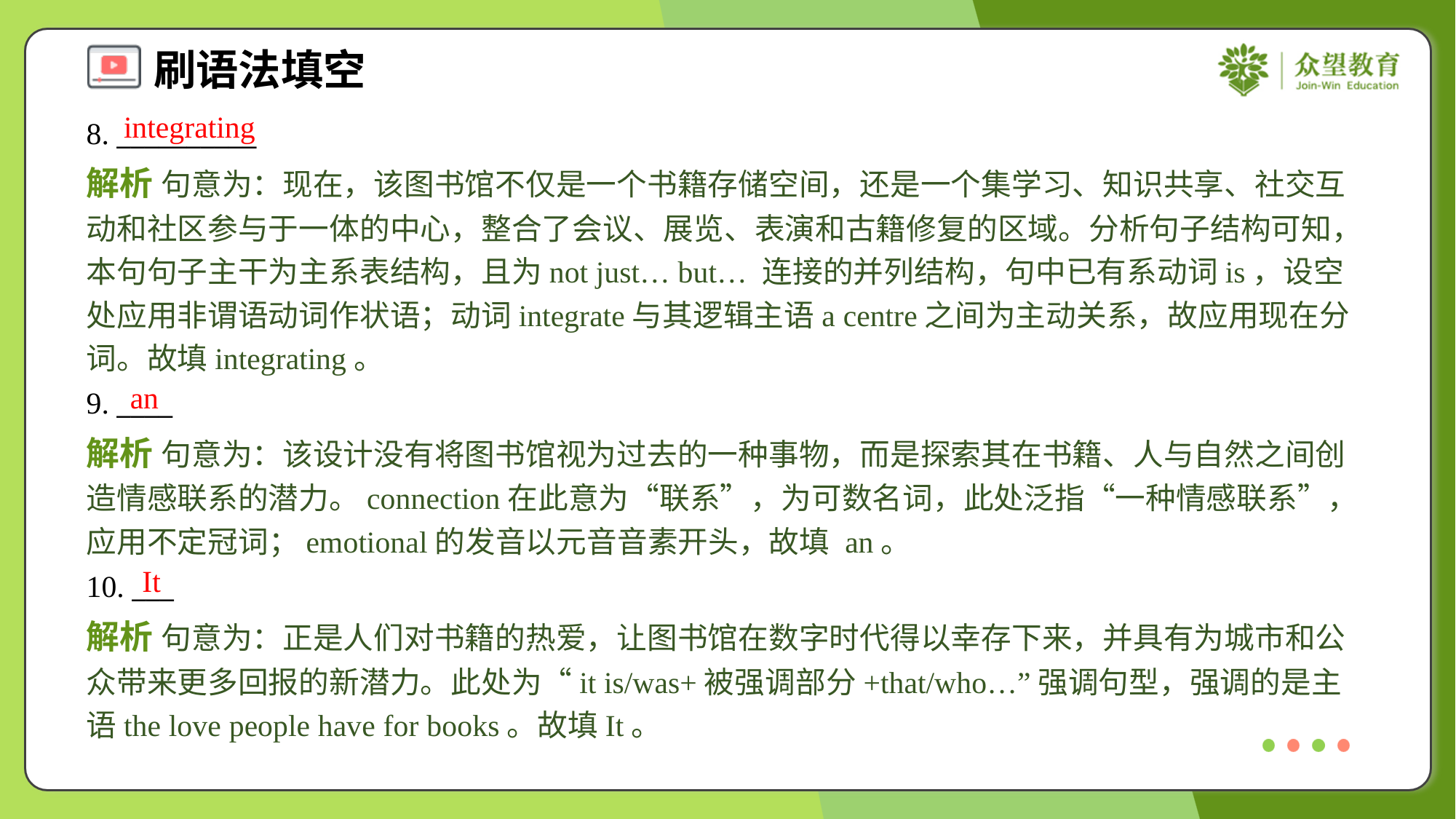

integrating
8. __________
解析 句意为：现在，该图书馆不仅是一个书籍存储空间，还是一个集学习、知识共享、社交互动和社区参与于一体的中心，整合了会议、展览、表演和古籍修复的区域。分析句子结构可知，本句句子主干为主系表结构，且为not just… but… 连接的并列结构，句中已有系动词is，设空处应用非谓语动词作状语；动词integrate与其逻辑主语a centre之间为主动关系，故应用现在分词。故填integrating。
an
9. ____
解析 句意为：该设计没有将图书馆视为过去的一种事物，而是探索其在书籍、人与自然之间创造情感联系的潜力。connection在此意为“联系”，为可数名词，此处泛指“一种情感联系”，应用不定冠词；emotional的发音以元音音素开头，故填 an。
It
10. ___
解析 句意为：正是人们对书籍的热爱，让图书馆在数字时代得以幸存下来，并具有为城市和公众带来更多回报的新潜力。此处为“it is/was+被强调部分+that/who…”强调句型，强调的是主语the love people have for books。故填It。